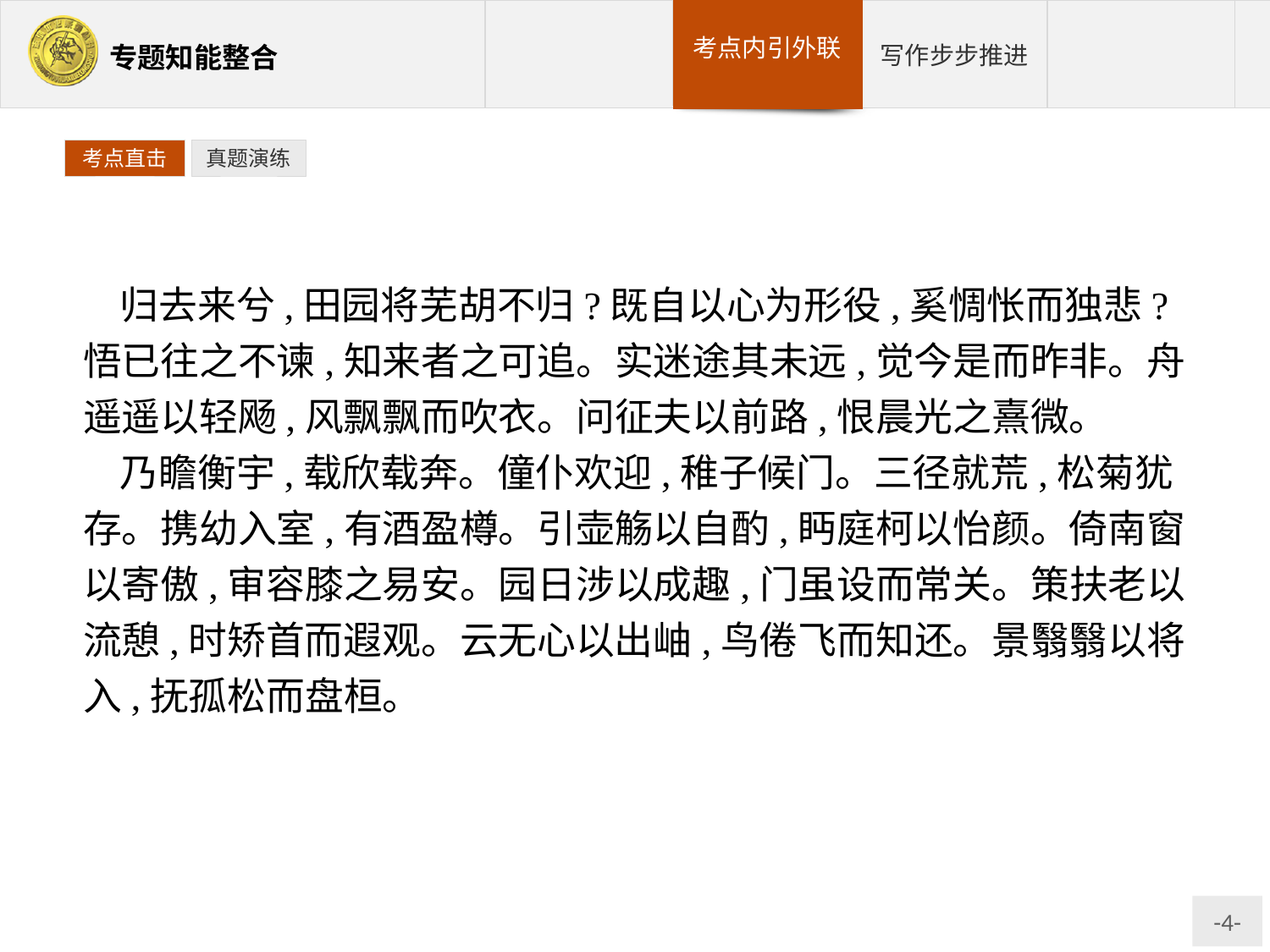

考点直击
真题演练
归去来兮,田园将芜胡不归?既自以心为形役,奚惆怅而独悲?悟已往之不谏,知来者之可追。实迷途其未远,觉今是而昨非。舟遥遥以轻飏,风飘飘而吹衣。问征夫以前路,恨晨光之熹微。
乃瞻衡宇,载欣载奔。僮仆欢迎,稚子候门。三径就荒,松菊犹存。携幼入室,有酒盈樽。引壶觞以自酌,眄庭柯以怡颜。倚南窗以寄傲,审容膝之易安。园日涉以成趣,门虽设而常关。策扶老以流憩,时矫首而遐观。云无心以出岫,鸟倦飞而知还。景翳翳以将入,抚孤松而盘桓。